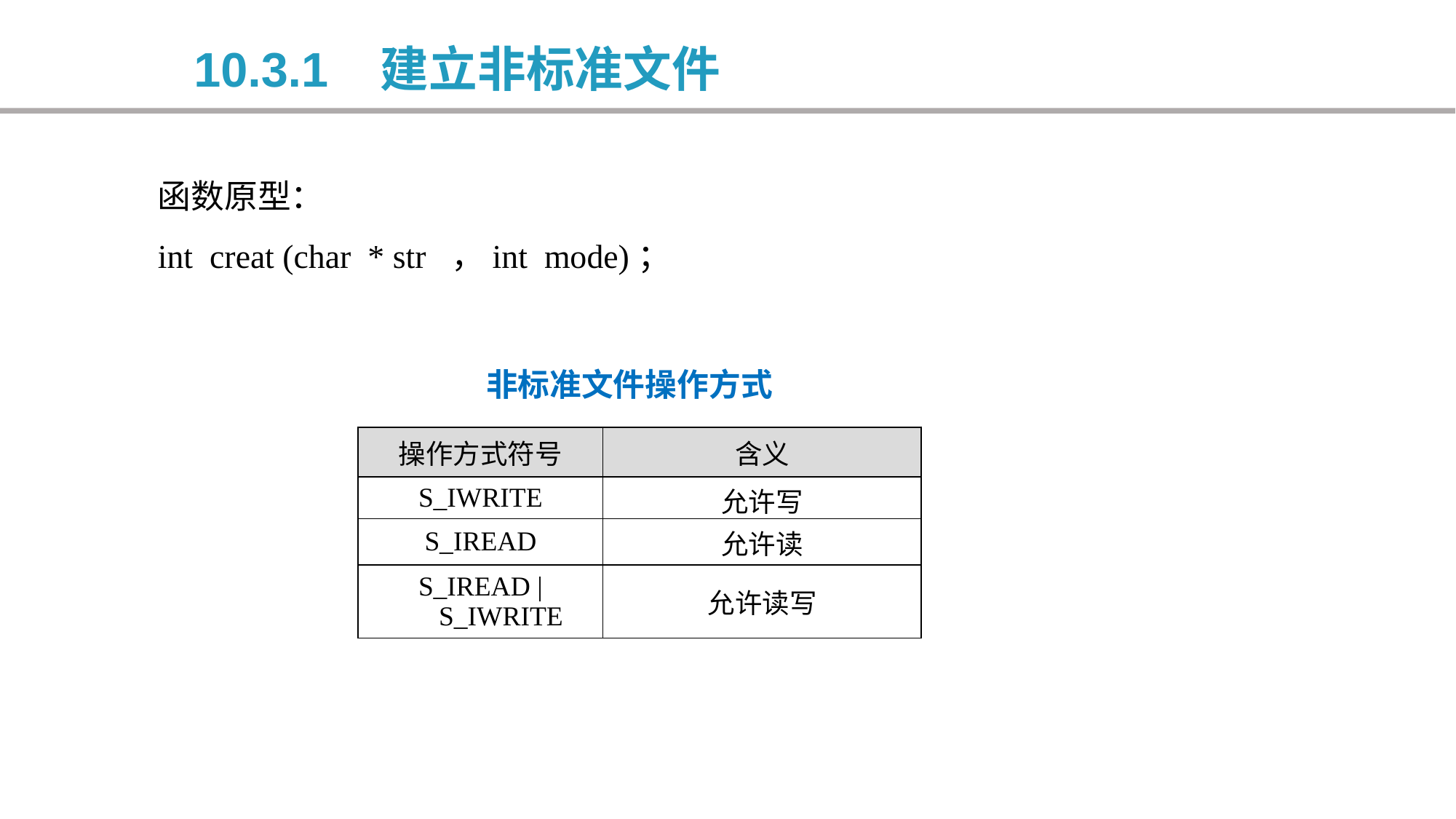

10.3.1   建立非标准文件
函数原型：
int  creat (char  * str  ，int  mode)；
非标准文件操作方式
| 操作方式符号 | 含义 |
| --- | --- |
| S\_IWRITE | 允许写 |
| S\_IREAD | 允许读 |
| S\_IREAD | S\_IWRITE | 允许读写 |